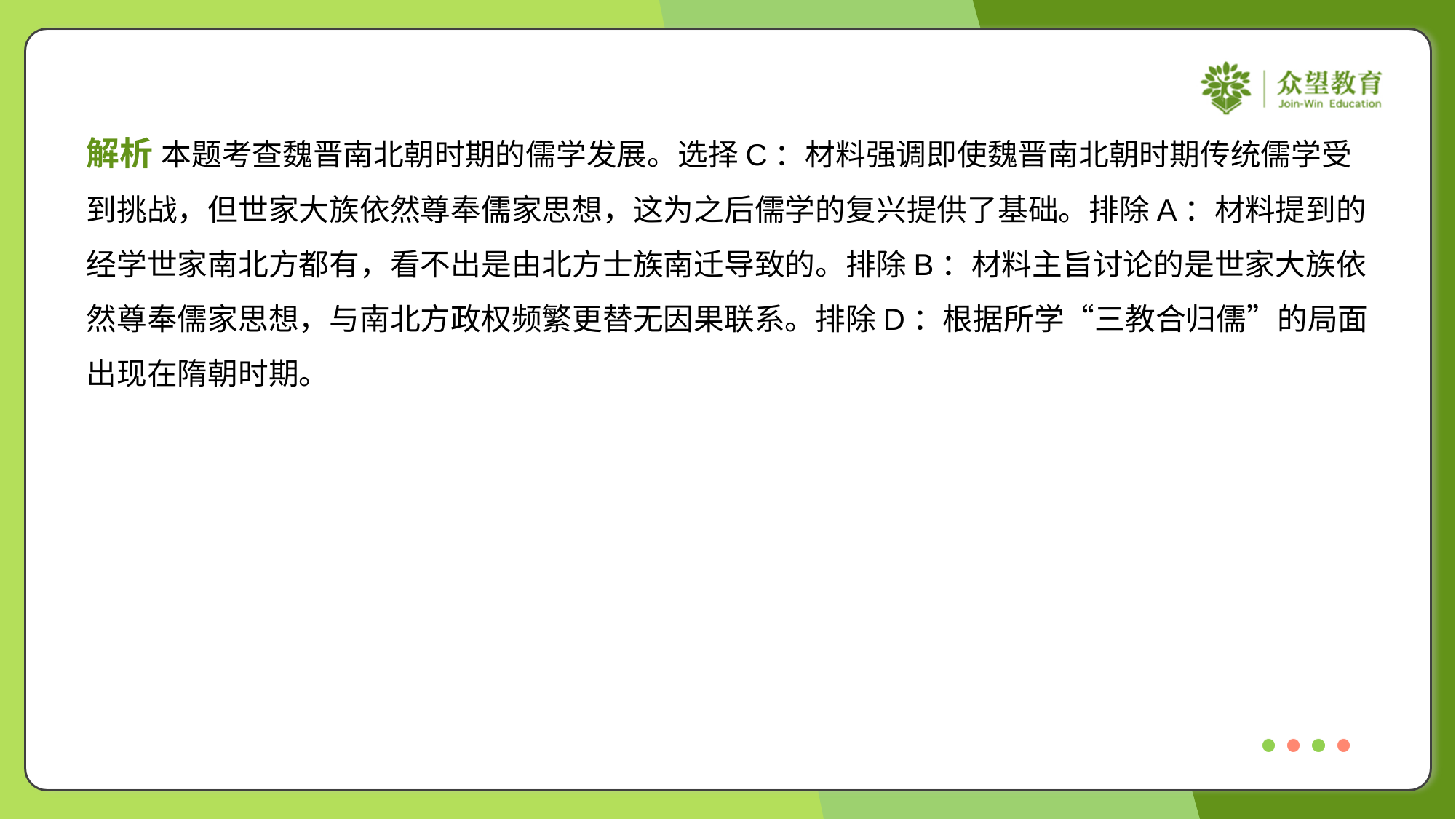

解析 本题考查魏晋南北朝时期的儒学发展。选择C：材料强调即使魏晋南北朝时期传统儒学受
到挑战，但世家大族依然尊奉儒家思想，这为之后儒学的复兴提供了基础。排除A：材料提到的
经学世家南北方都有，看不出是由北方士族南迁导致的。排除B：材料主旨讨论的是世家大族依
然尊奉儒家思想，与南北方政权频繁更替无因果联系。排除D：根据所学“三教合归儒”的局面
出现在隋朝时期。